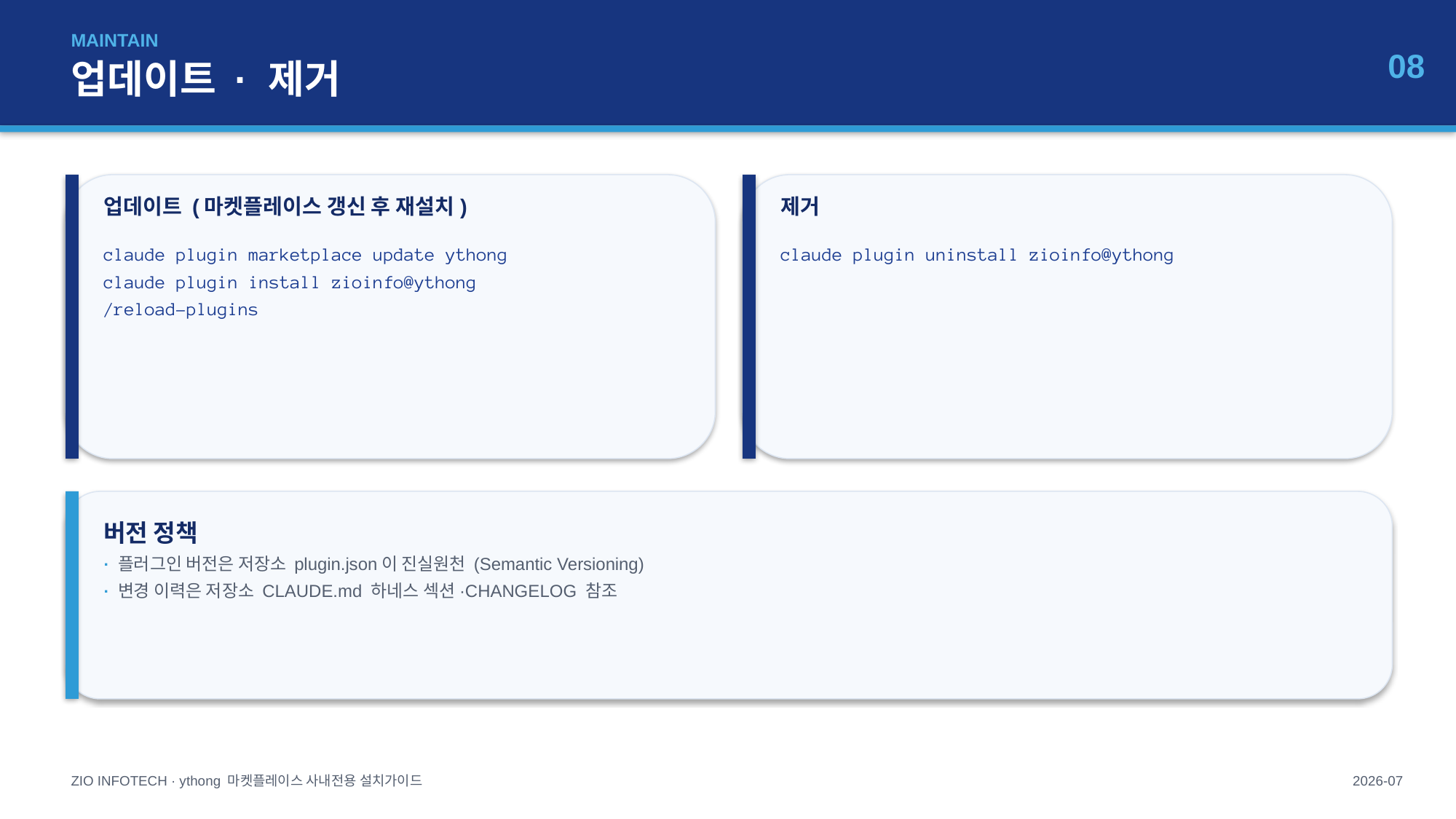

MAINTAIN
업데이트 · 제거
08

업데이트 (마켓플레이스 갱신 후 재설치)
제거
claude plugin marketplace update ythong
claude plugin install zioinfo@ythong
/reload-plugins
claude plugin uninstall zioinfo@ythong

버전 정책
· 플러그인 버전은 저장소 plugin.json이 진실원천 (Semantic Versioning)
· 변경 이력은 저장소 CLAUDE.md 하네스 섹션·CHANGELOG 참조
ZIO INFOTECH · ythong 마켓플레이스 사내전용 설치가이드
2026-07